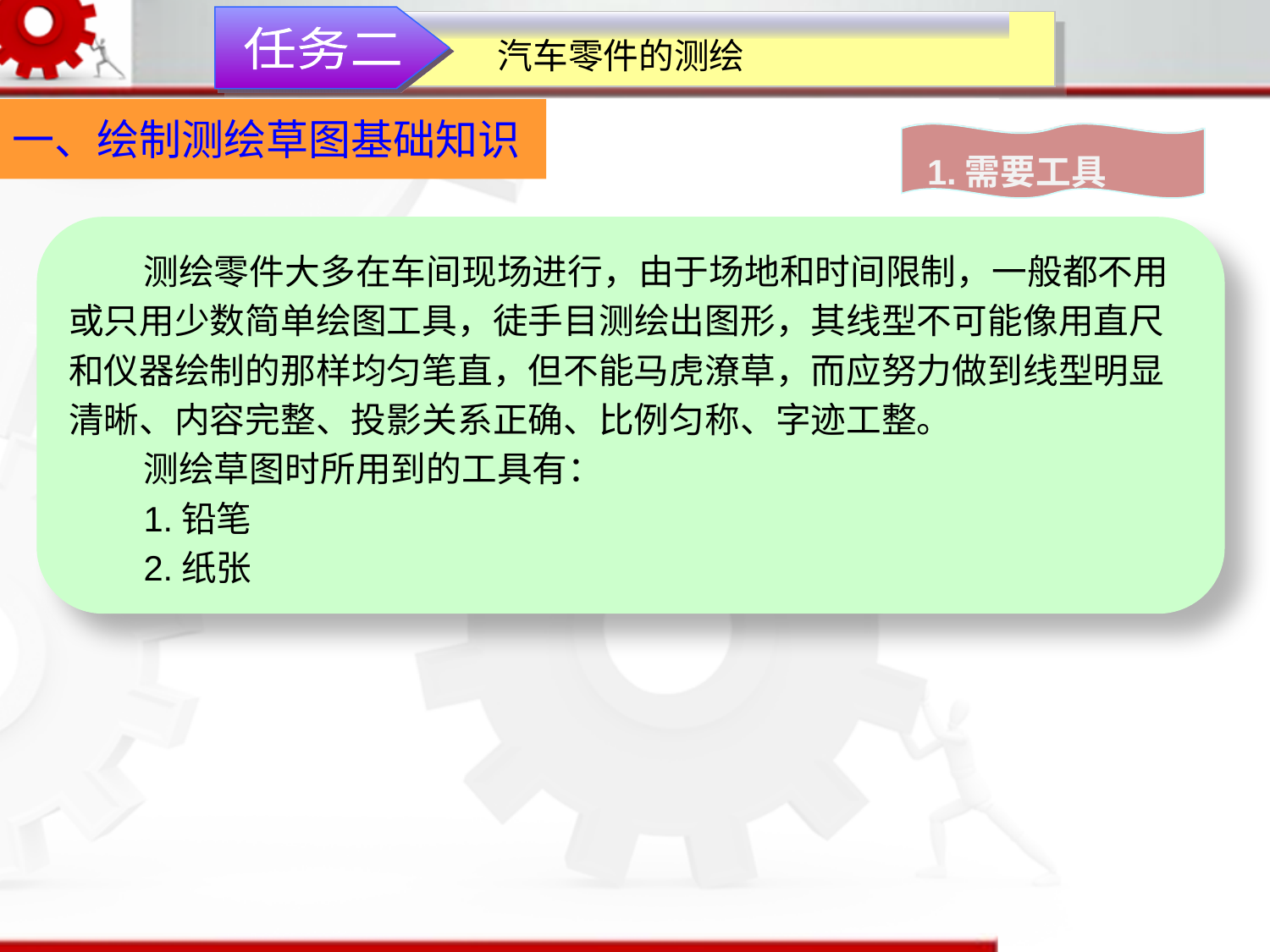

任务二
汽车零件的测绘
一、绘制测绘草图基础知识

1.需要工具
测绘零件大多在车间现场进行，由于场地和时间限制，一般都不用或只用少数简单绘图工具，徒手目测绘出图形，其线型不可能像用直尺和仪器绘制的那样均匀笔直，但不能马虎潦草，而应努力做到线型明显清晰、内容完整、投影关系正确、比例匀称、字迹工整。
测绘草图时所用到的工具有：
1.铅笔
2.纸张